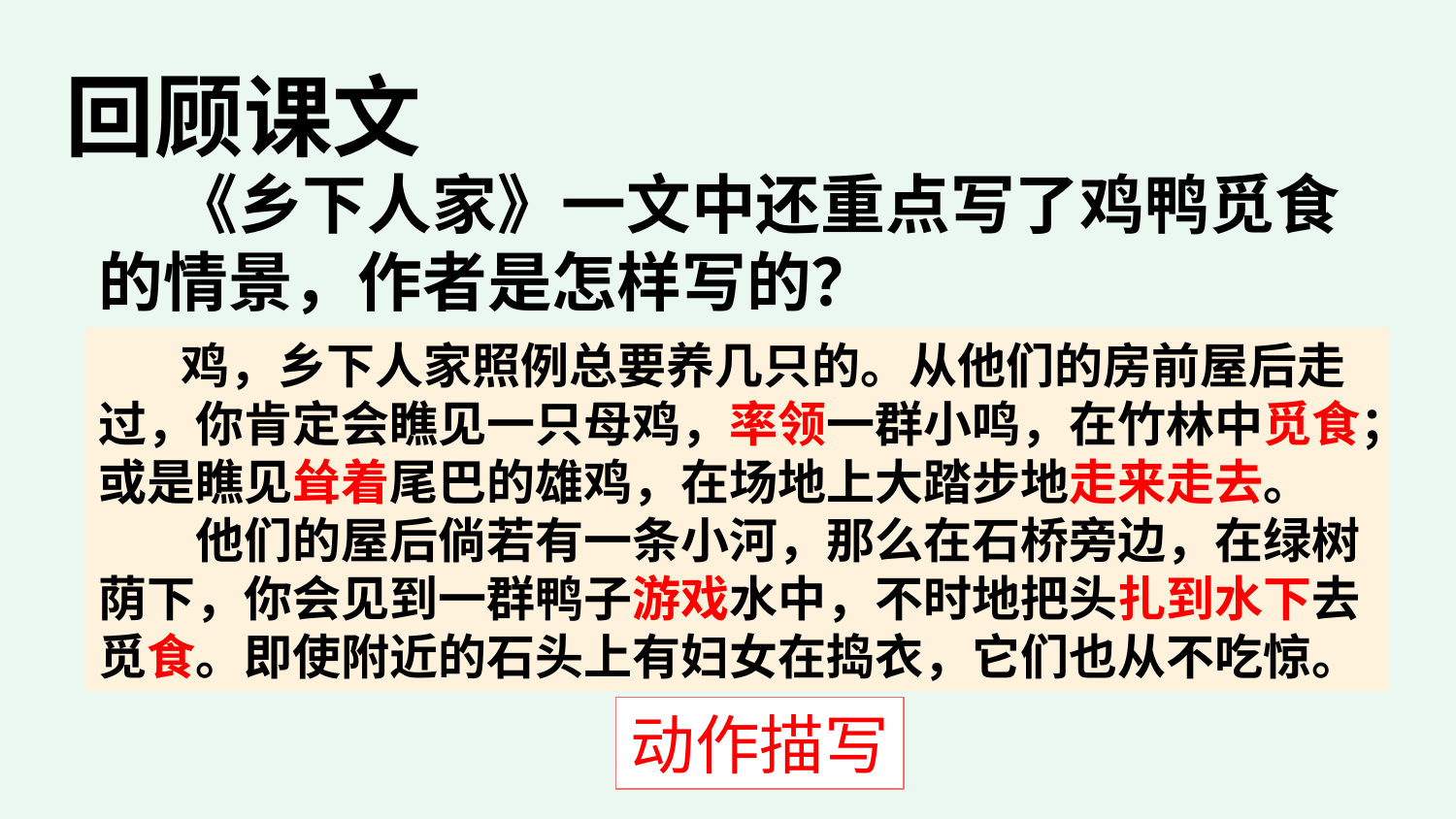

回顾课文
    《乡下人家》一文中还重点写了鸡鸭觅食的情景，作者是怎样写的？
  鸡，乡下人家照例总要养几只的。从他们的房前屋后走过，你肯定会瞧见一只母鸡，率领一群小鸣，在竹林中觅食；或是瞧见耸着尾巴的雄鸡，在场地上大踏步地走来走去。
　他们的屋后倘若有一条小河，那么在石桥旁边，在绿树荫下，你会见到一群鸭子游戏水中，不时地把头扎到水下去觅食。即使附近的石头上有妇女在捣衣，它们也从不吃惊。
动作描写